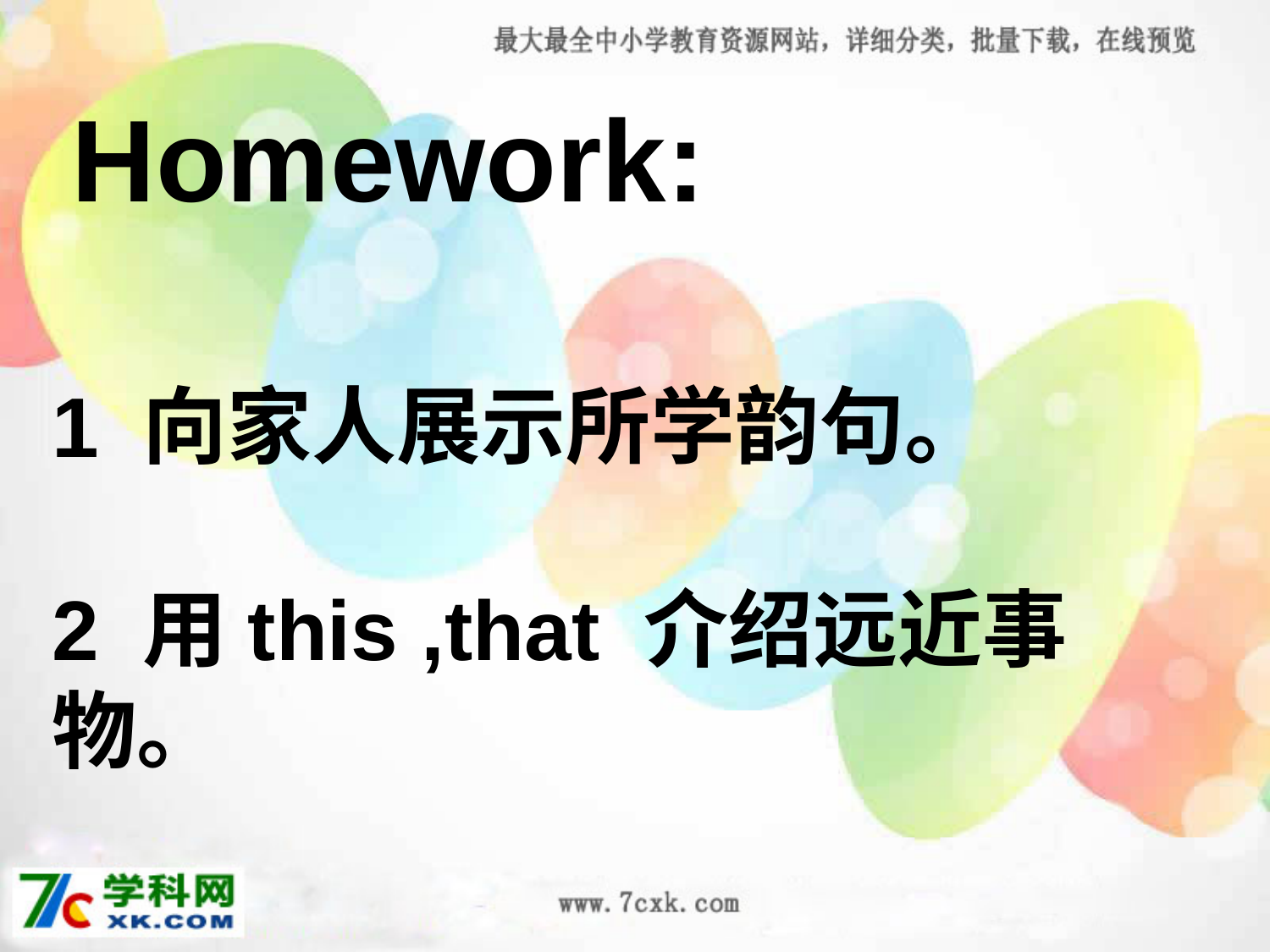

Homework:
1 向家人展示所学韵句。

2 用this ,that 介绍远近事物。